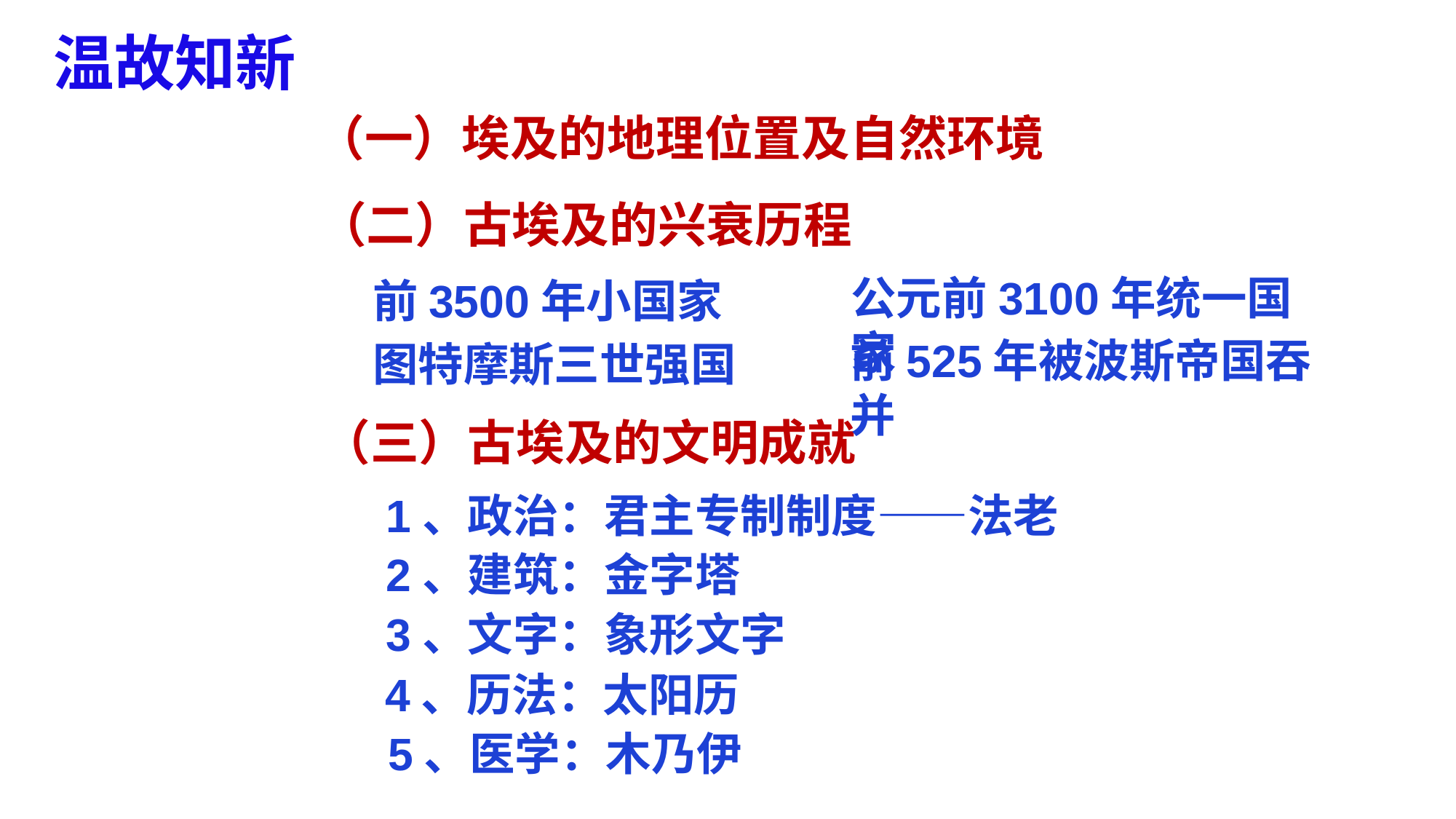

温故知新
（一）埃及的地理位置及自然环境
（二）古埃及的兴衰历程
公元前3100年统一国家
前3500年小国家
前525年被波斯帝国吞并
图特摩斯三世强国
（三）古埃及的文明成就
1、政治：君主专制制度——法老
2、建筑：金字塔
3、文字：象形文字
4、历法：太阳历
5、医学：木乃伊